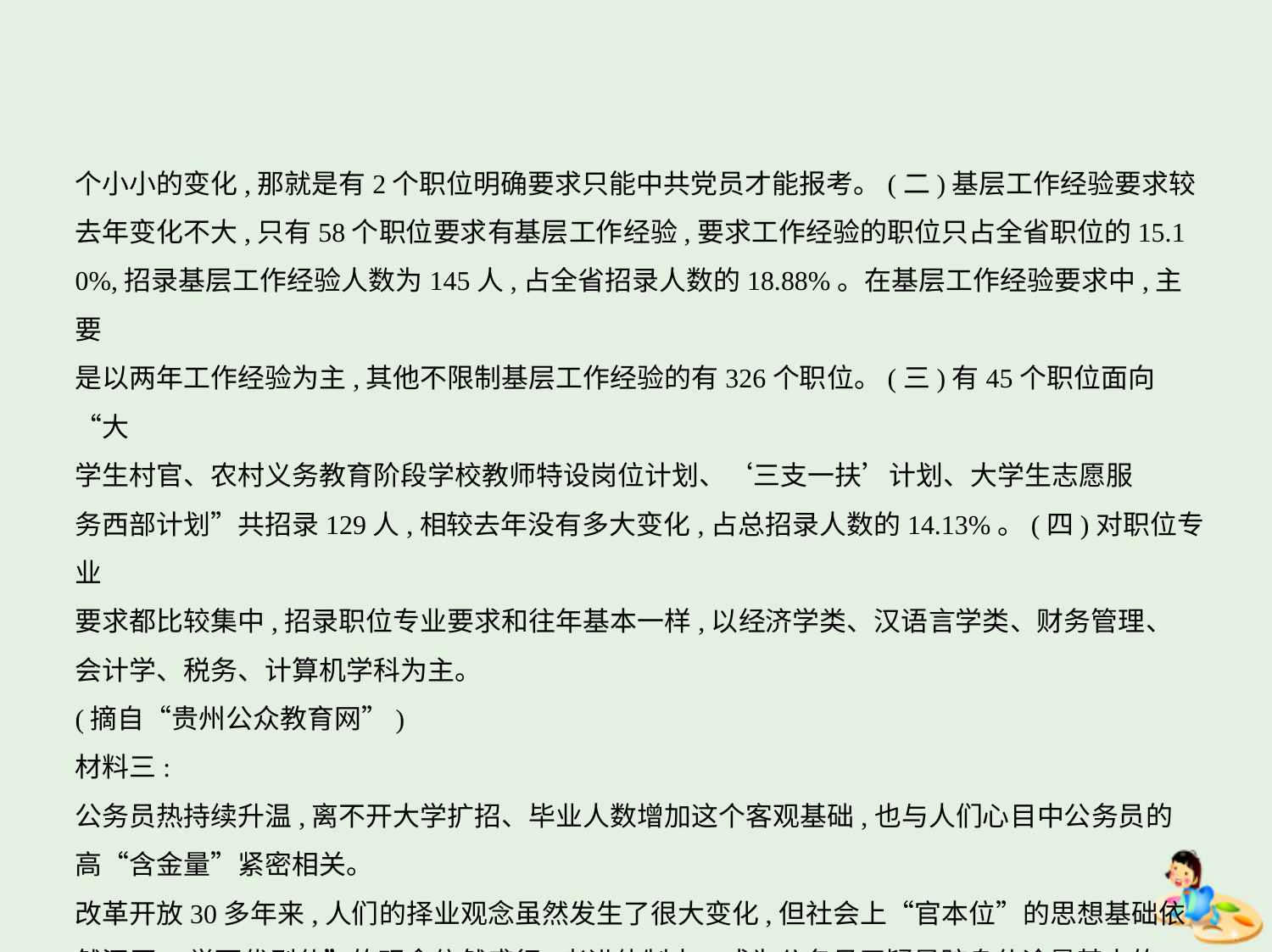

个小小的变化,那就是有2个职位明确要求只能中共党员才能报考。(二)基层工作经验要求较
去年变化不大,只有58个职位要求有基层工作经验,要求工作经验的职位只占全省职位的15.1
0%,招录基层工作经验人数为145人,占全省招录人数的18.88%。在基层工作经验要求中,主要
是以两年工作经验为主,其他不限制基层工作经验的有326个职位。(三)有45个职位面向“大
学生村官、农村义务教育阶段学校教师特设岗位计划、‘三支一扶’计划、大学生志愿服
务西部计划”共招录129人,相较去年没有多大变化,占总招录人数的14.13%。(四)对职位专业
要求都比较集中,招录职位专业要求和往年基本一样,以经济学类、汉语言学类、财务管理、
会计学、税务、计算机学科为主。
(摘自“贵州公众教育网”)
材料三:
公务员热持续升温,离不开大学扩招、毕业人数增加这个客观基础,也与人们心目中公务员的
高“含金量”紧密相关。
改革开放30多年来,人们的择业观念虽然发生了很大变化,但社会上“官本位”的思想基础依
然深厚,“学而优则仕”的观念依然盛行,考进体制内、成为公务员无疑是跻身仕途最基本的